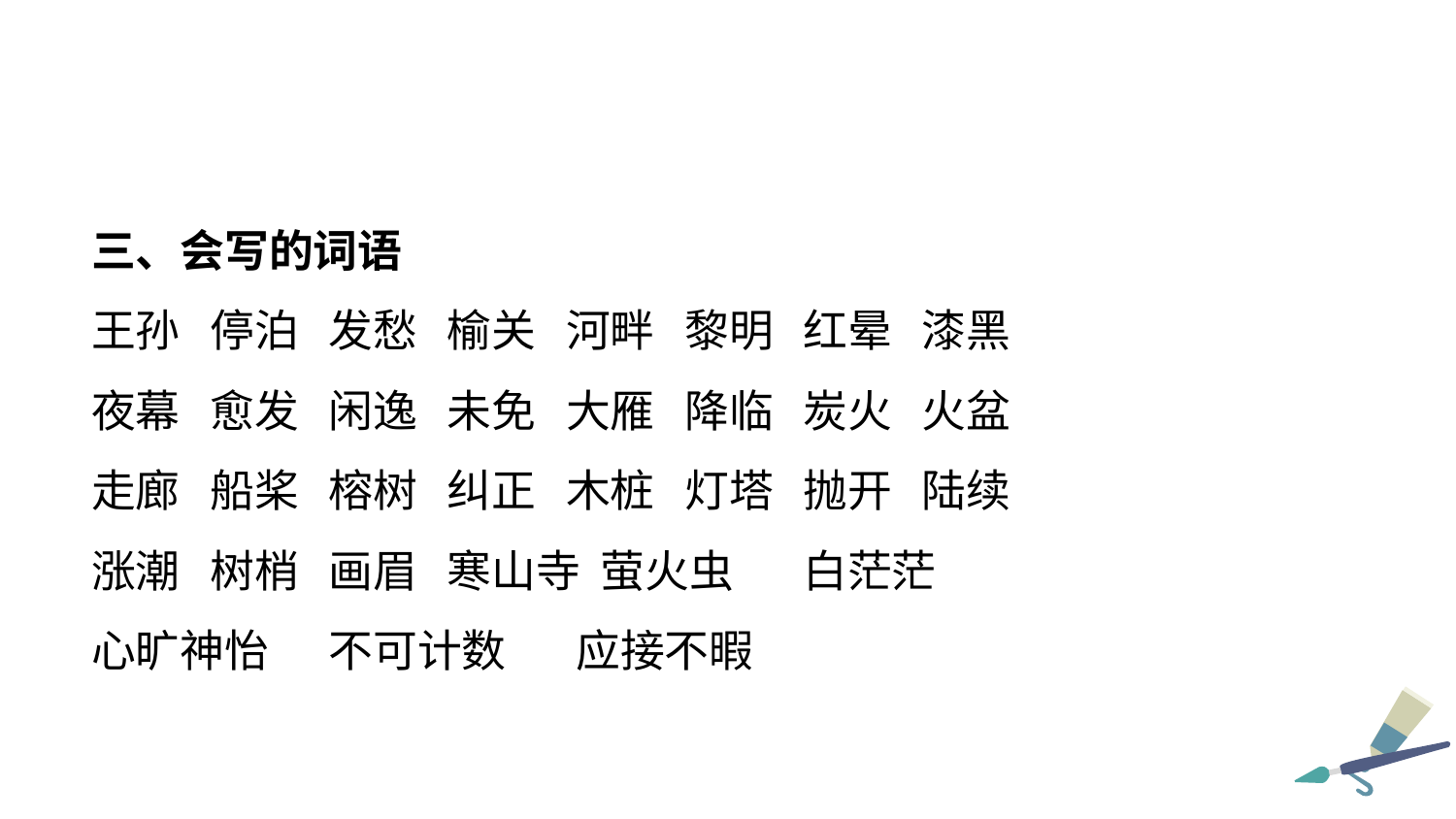

三、会写的词语
王孙   停泊   发愁   榆关   河畔   黎明   红晕   漆黑
夜幕   愈发   闲逸   未免   大雁   降临   炭火   火盆
走廊   船桨   榕树   纠正   木桩   灯塔   抛开   陆续
涨潮   树梢   画眉   寒山寺  萤火虫       白茫茫
心旷神怡      不可计数       应接不暇